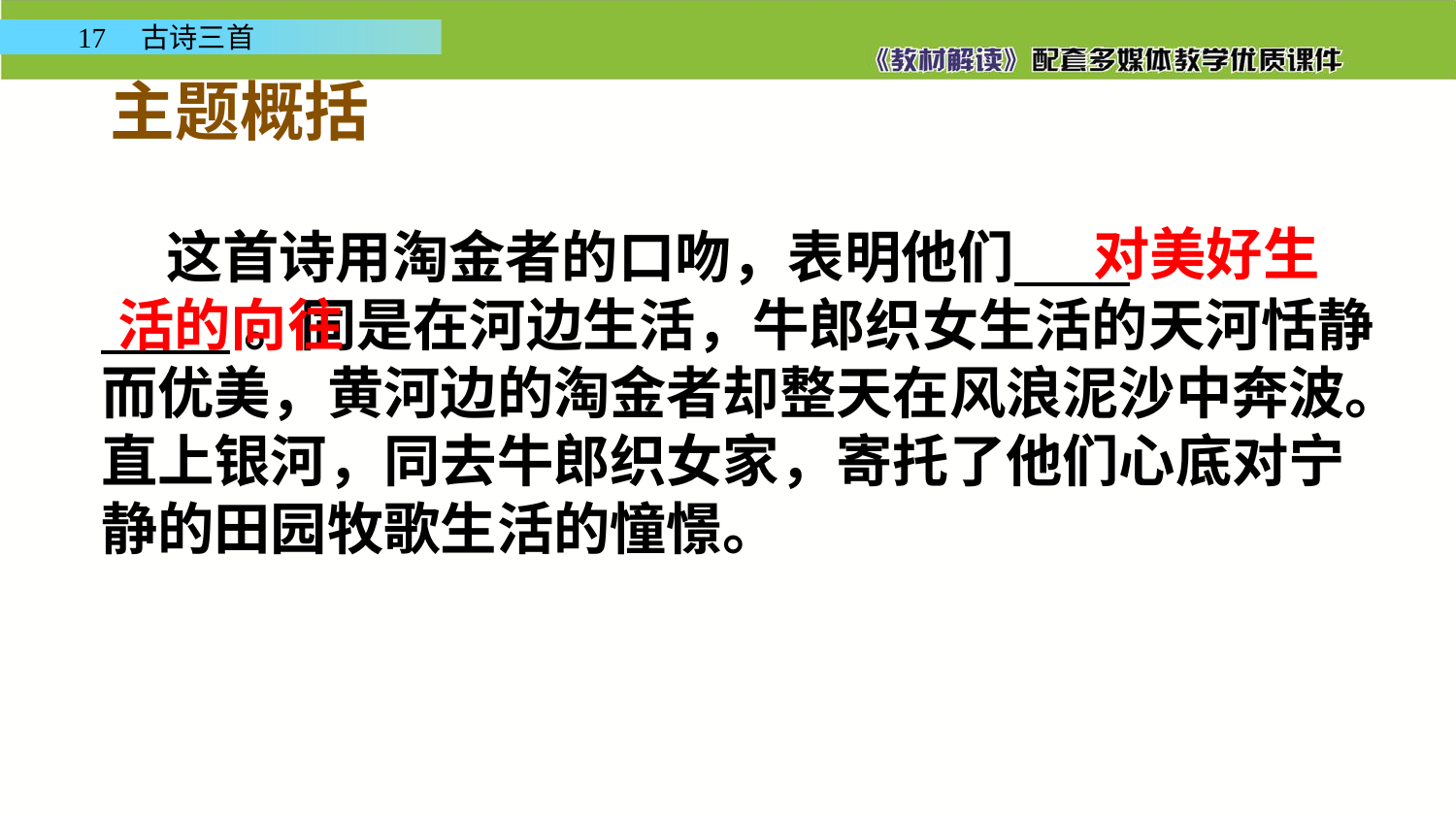

主题概括
对美好生
    这首诗用淘金者的口吻，表明他们         ，
          。同是在河边生活，牛郎织女生活的天河恬静而优美，黄河边的淘金者却整天在风浪泥沙中奔波。直上银河，同去牛郎织女家，寄托了他们心底对宁静的田园牧歌生活的憧憬。
活的向往